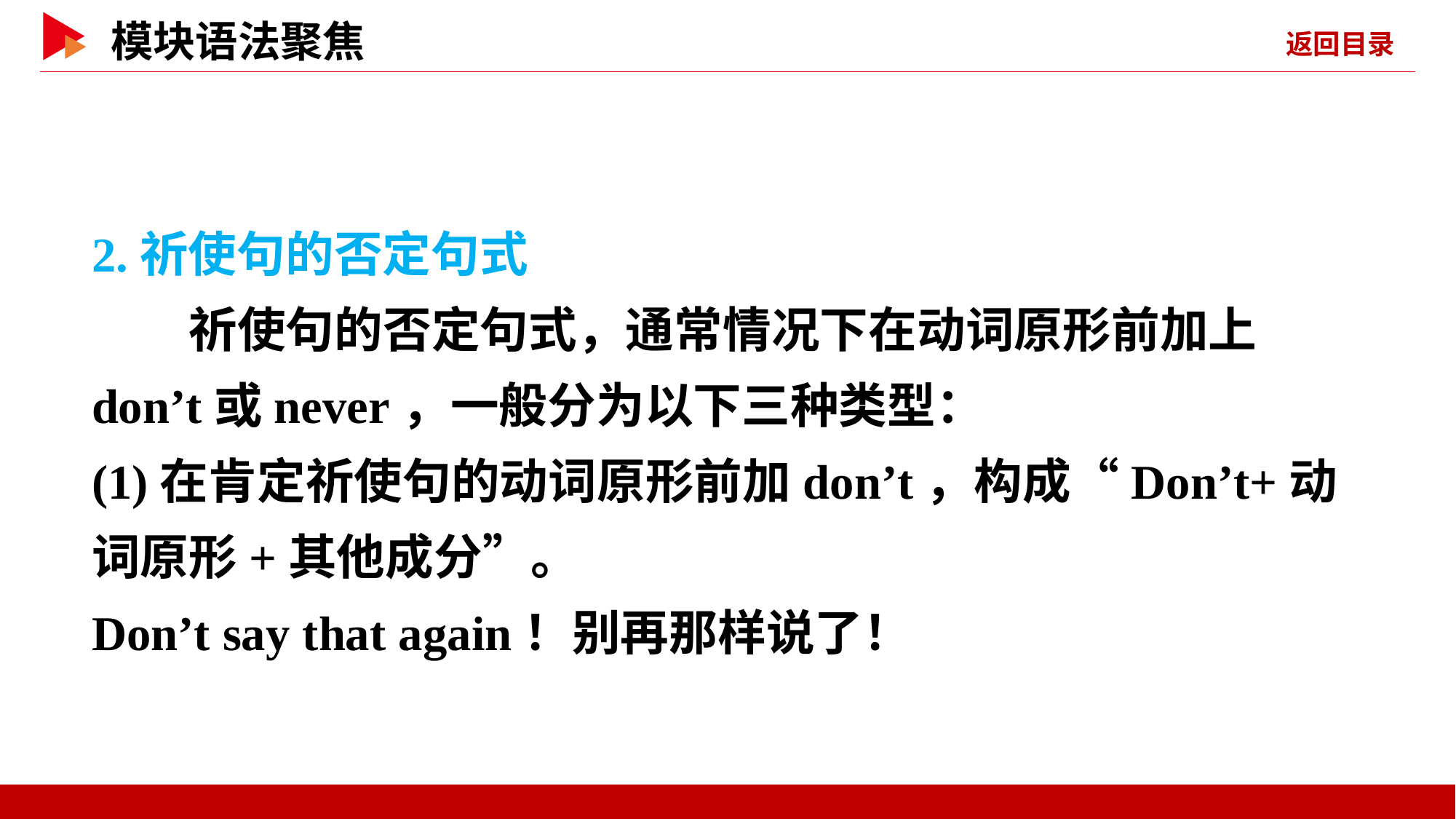

2.祈使句的否定句式
　　祈使句的否定句式，通常情况下在动词原形前加上don’t或never，一般分为以下三种类型：
(1)在肯定祈使句的动词原形前加don’t，构成“Don’t+动词原形+其他成分”。
Don’t say that again！别再那样说了！